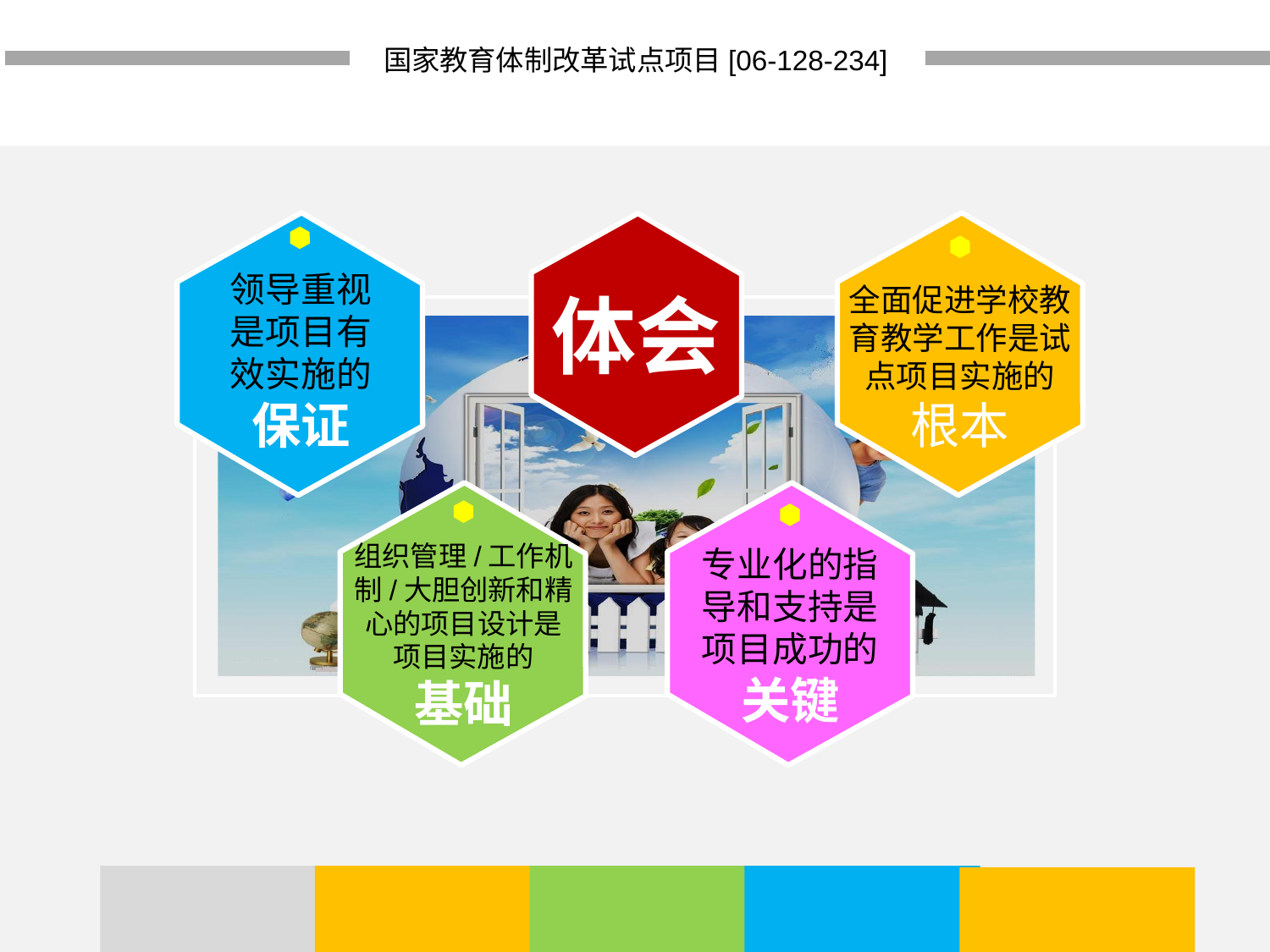

国家教育体制改革试点项目[06-128-234]

领导重视
是项目有
效实施的
保证
全面促进学校教
育教学工作是试
点项目实施的
根本
体会

组织管理/工作机
制/大胆创新和精
心的项目设计是
项目实施的
基础
专业化的指
导和支持是
项目成功的
关键